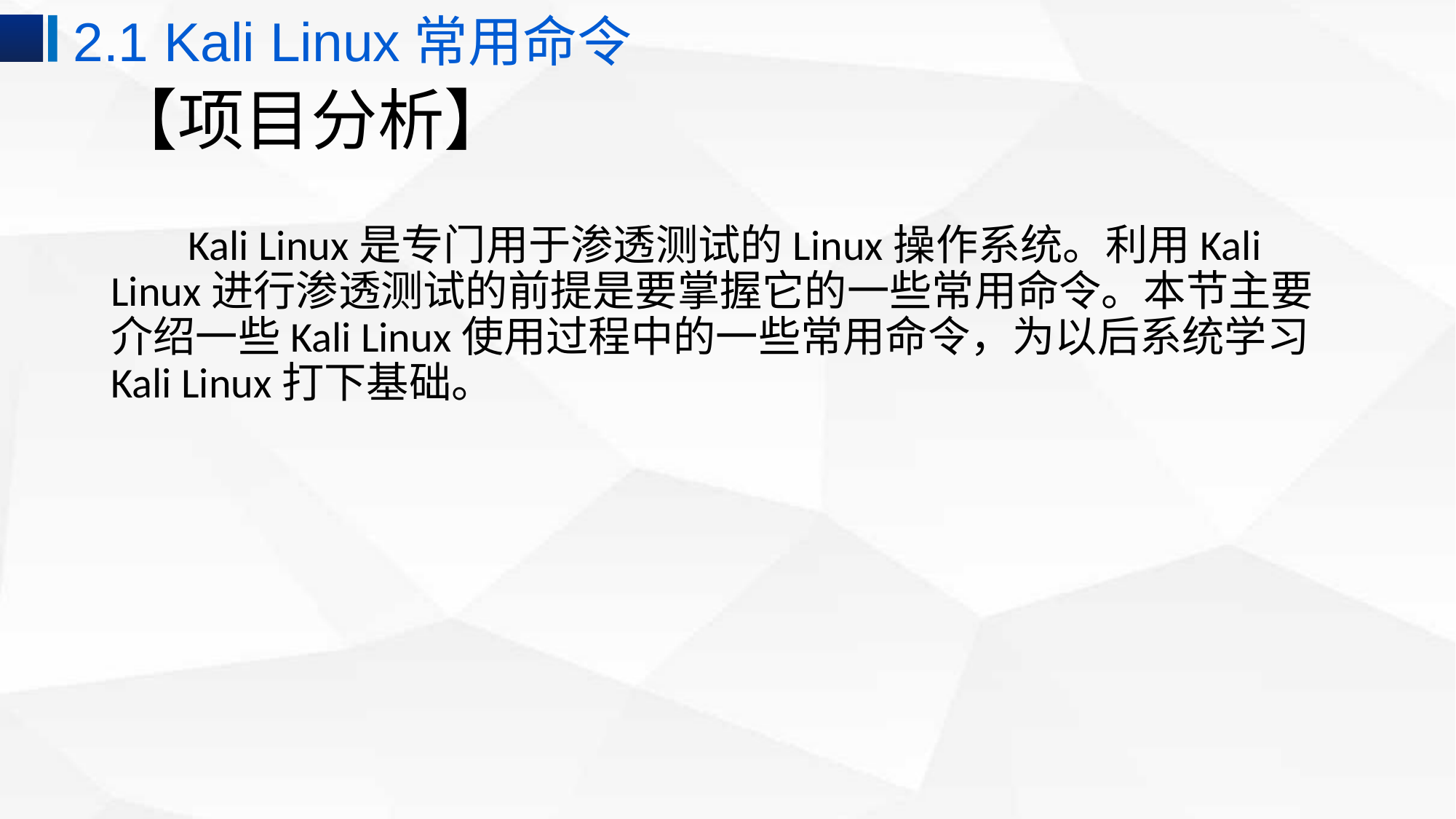

2.1 Kali Linux常用命令

# 【项目分析】
        Kali Linux是专门用于渗透测试的Linux操作系统。利用Kali Linux进行渗透测试的前提是要掌握它的一些常用命令。本节主要介绍一些Kali Linux使用过程中的一些常用命令，为以后系统学习Kali Linux打下基础。